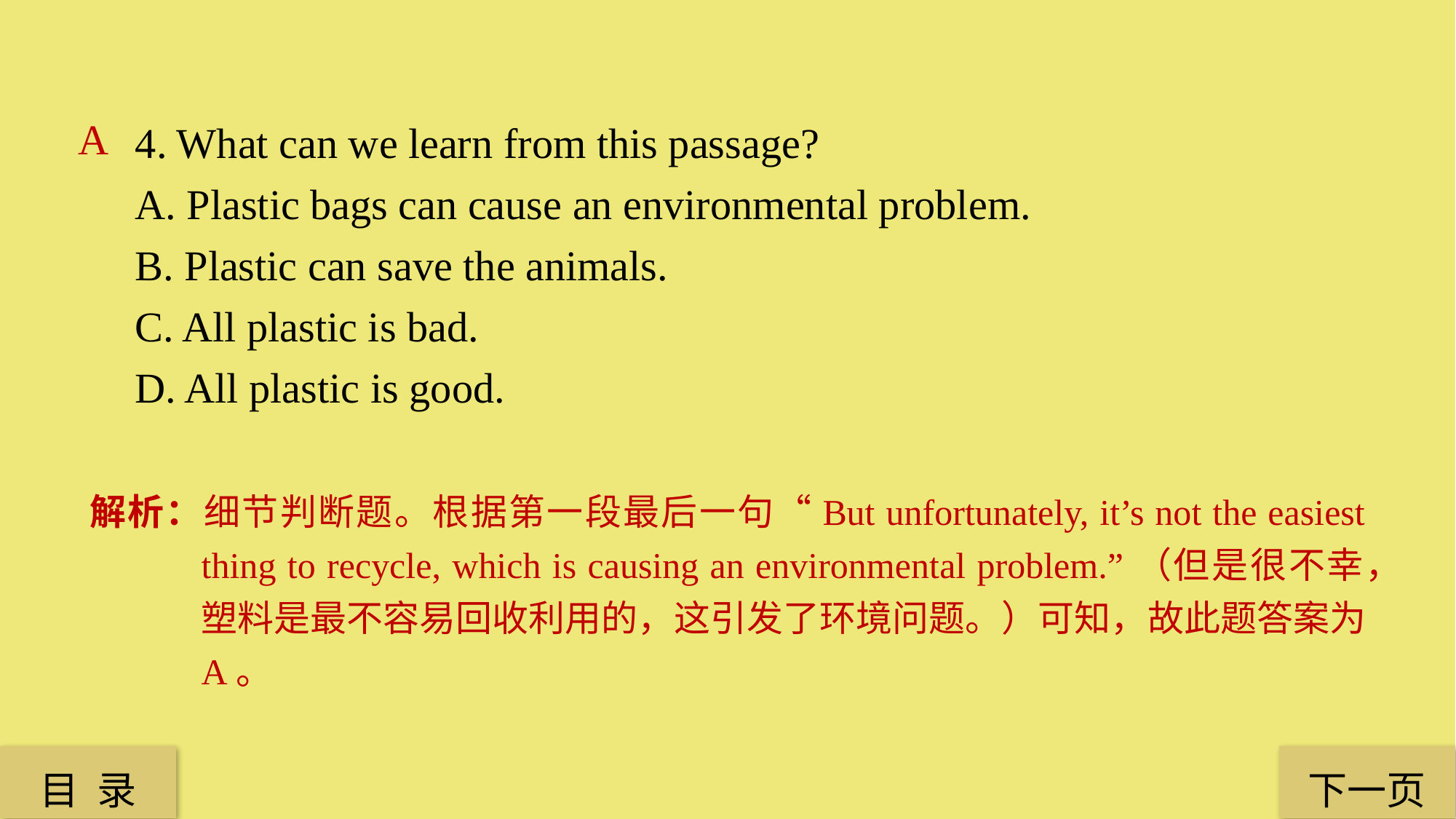

4. What can we learn from this passage?
A. Plastic bags can cause an environmental problem.
B. Plastic can save the animals.
C. All plastic is bad.
D. All plastic is good.
A
解析：细节判断题。根据第一段最后一句“But unfortunately, it’s not the easiest thing to recycle, which is causing an environmental problem.”（但是很不幸，塑料是最不容易回收利用的，这引发了环境问题。）可知，故此题答案为 A。